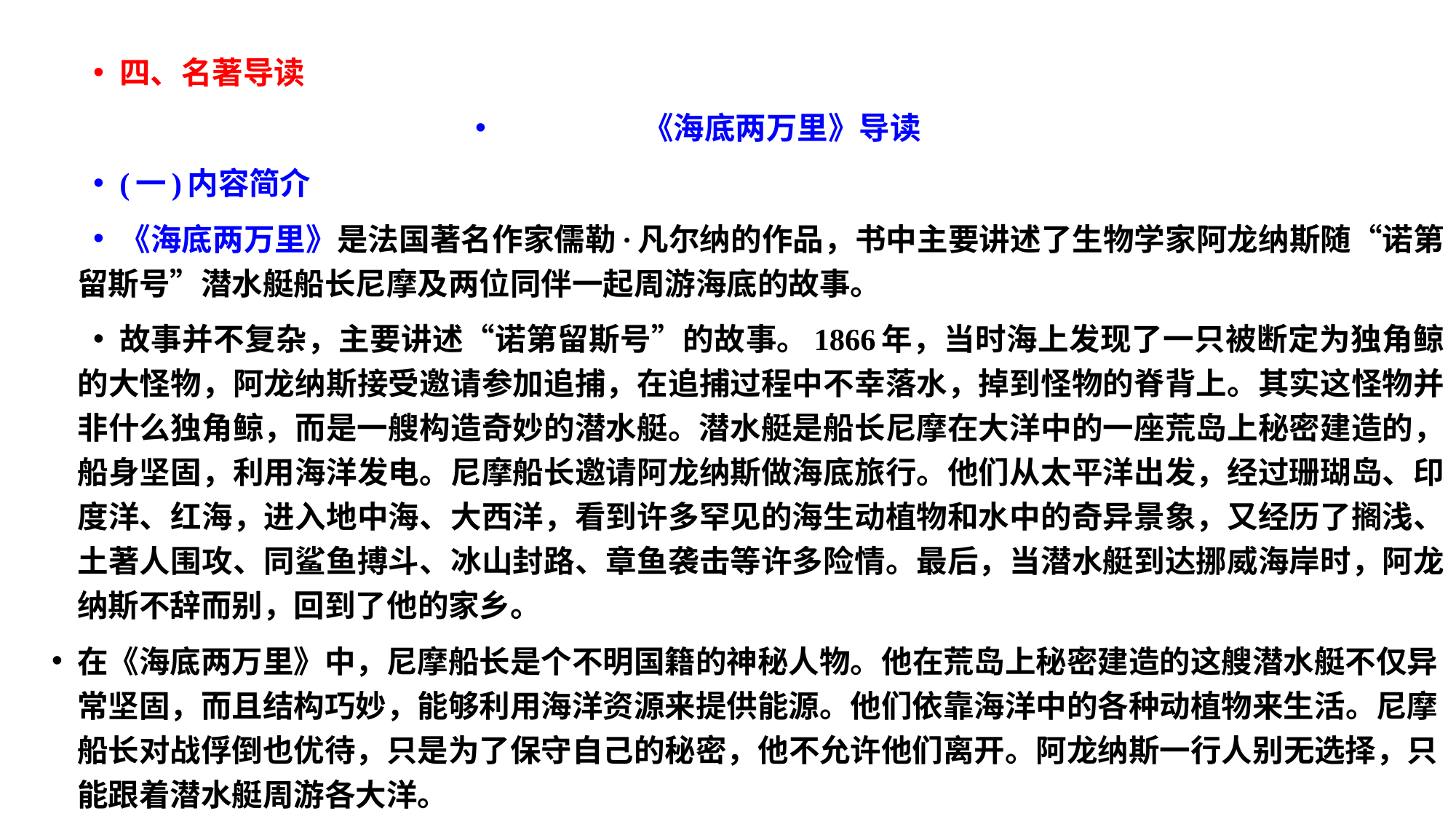

四、名著导读
《海底两万里》导读
(一)内容简介
《海底两万里》是法国著名作家儒勒·凡尔纳的作品，书中主要讲述了生物学家阿龙纳斯随“诺第留斯号”潜水艇船长尼摩及两位同伴一起周游海底的故事。
故事并不复杂，主要讲述“诺第留斯号”的故事。1866年，当时海上发现了一只被断定为独角鲸的大怪物，阿龙纳斯接受邀请参加追捕，在追捕过程中不幸落水，掉到怪物的脊背上。其实这怪物并非什么独角鲸，而是一艘构造奇妙的潜水艇。潜水艇是船长尼摩在大洋中的一座荒岛上秘密建造的，船身坚固，利用海洋发电。尼摩船长邀请阿龙纳斯做海底旅行。他们从太平洋出发，经过珊瑚岛、印度洋、红海，进入地中海、大西洋，看到许多罕见的海生动植物和水中的奇异景象，又经历了搁浅、土著人围攻、同鲨鱼搏斗、冰山封路、章鱼袭击等许多险情。最后，当潜水艇到达挪威海岸时，阿龙纳斯不辞而别，回到了他的家乡。
在《海底两万里》中，尼摩船长是个不明国籍的神秘人物。他在荒岛上秘密建造的这艘潜水艇不仅异常坚固，而且结构巧妙，能够利用海洋资源来提供能源。他们依靠海洋中的各种动植物来生活。尼摩船长对战俘倒也优待，只是为了保守自己的秘密，他不允许他们离开。阿龙纳斯一行人别无选择，只能跟着潜水艇周游各大洋。